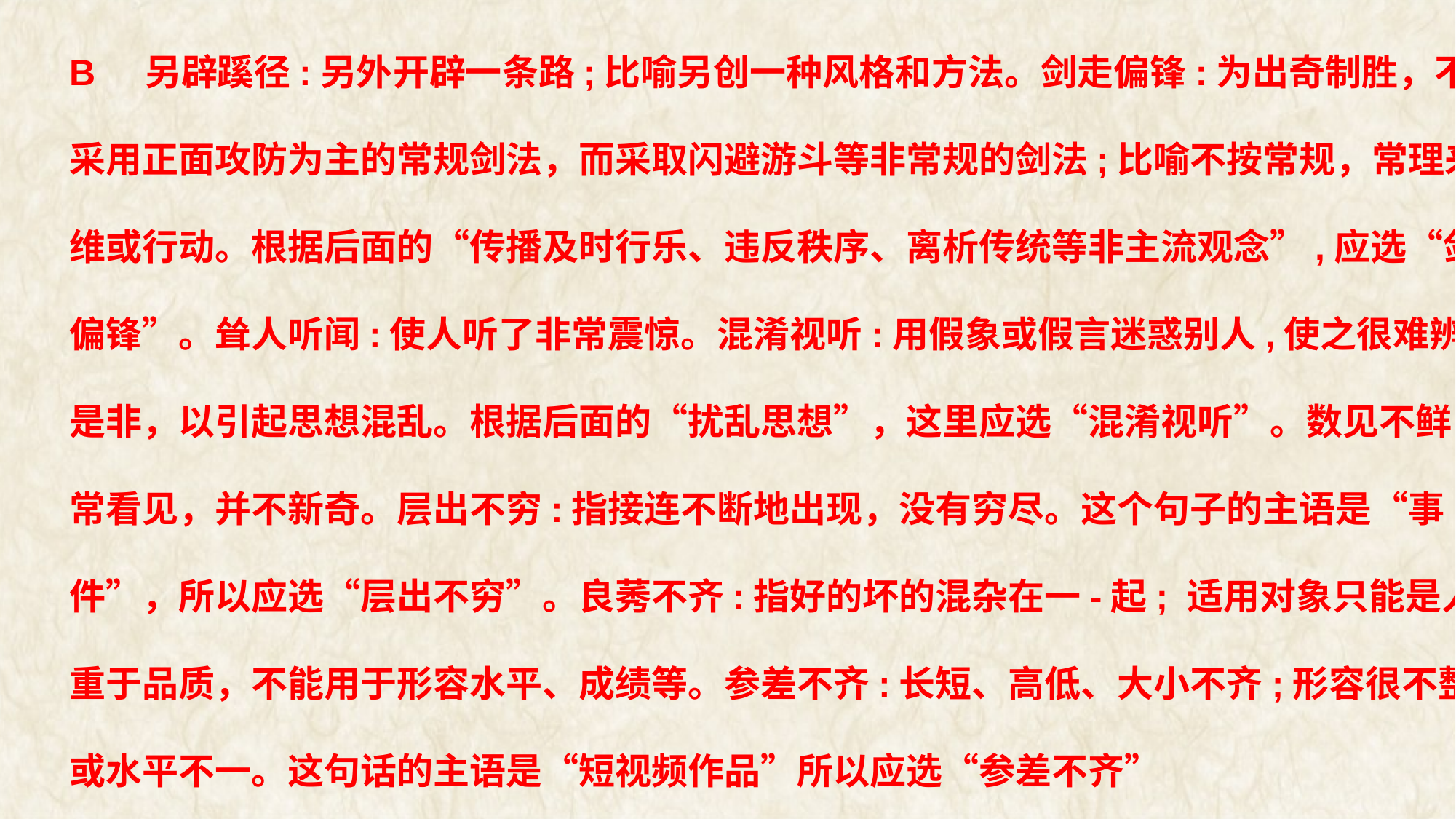

B    另辟蹊径:另外开辟一条路;比喻另创一种风格和方法。剑走偏锋:为出奇制胜，不
采用正面攻防为主的常规剑法，而采取闪避游斗等非常规的剑法;比喻不按常规，常理来思
维或行动。根据后面的“传播及时行乐、违反秩序、离析传统等非主流观念”,应选“剑走
偏锋”。耸人听闻:使人听了非常震惊。混淆视听:用假象或假言迷惑别人,使之很难辨别
是非，以引起思想混乱。根据后面的“扰乱思想”，这里应选“混淆视听”。数见不鲜:经
常看见，并不新奇。层出不穷:指接连不断地出现，没有穷尽。这个句子的主语是“事
件”，所以应选“层出不穷”。良莠不齐:指好的坏的混杂在一-起; 适用对象只能是人，侧
重于品质，不能用于形容水平、成绩等。参差不齐:长短、高低、大小不齐;形容很不整齐
或水平不一。这句话的主语是“短视频作品”所以应选“参差不齐”